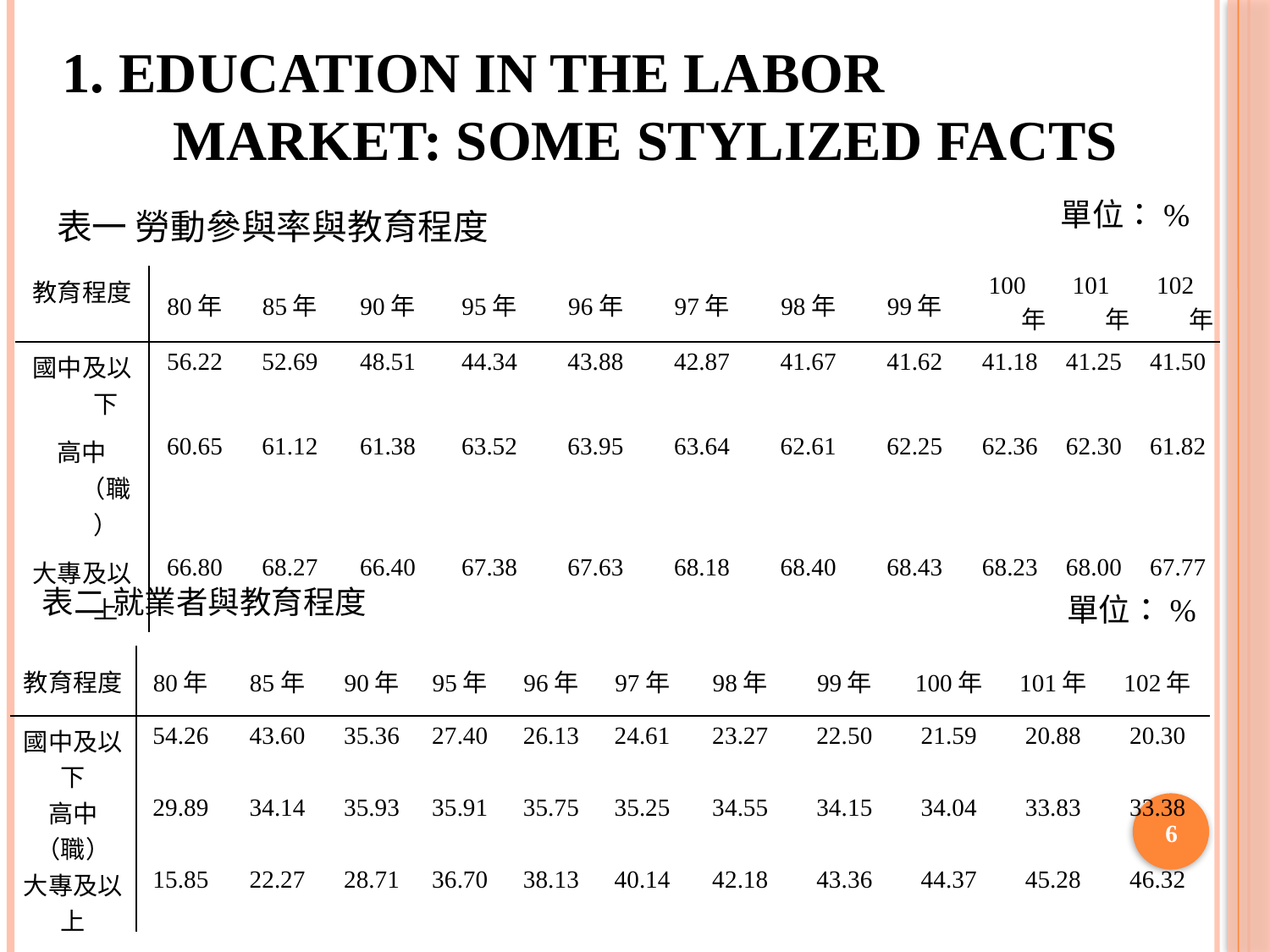

# 1. EDUCATION IN THE LABOR MARKET: SOME STYLIZED FACTS
單位：%
表一 勞動參與率與教育程度
| 教育程度 | 80年 | 85年 | 90年 | 95年 | 96年 | 97年 | 98年 | 99年 | 100年 | 101年 | 102年 |
| --- | --- | --- | --- | --- | --- | --- | --- | --- | --- | --- | --- |
| 國中及以下 | 56.22 | 52.69 | 48.51 | 44.34 | 43.88 | 42.87 | 41.67 | 41.62 | 41.18 | 41.25 | 41.50 |
| 高中（職） | 60.65 | 61.12 | 61.38 | 63.52 | 63.95 | 63.64 | 62.61 | 62.25 | 62.36 | 62.30 | 61.82 |
| 大專及以上 | 66.80 | 68.27 | 66.40 | 67.38 | 67.63 | 68.18 | 68.40 | 68.43 | 68.23 | 68.00 | 67.77 |
表二 就業者與教育程度
單位：%
| 教育程度 | 80年 | 85年 | 90年 | 95年 | 96年 | 97年 | 98年 | 99年 | 100年 | 101年 | 102年 |
| --- | --- | --- | --- | --- | --- | --- | --- | --- | --- | --- | --- |
| 國中及以下 | 54.26 | 43.60 | 35.36 | 27.40 | 26.13 | 24.61 | 23.27 | 22.50 | 21.59 | 20.88 | 20.30 |
| 高中（職） | 29.89 | 34.14 | 35.93 | 35.91 | 35.75 | 35.25 | 34.55 | 34.15 | 34.04 | 33.83 | 33.38 |
| 大專及以上 | 15.85 | 22.27 | 28.71 | 36.70 | 38.13 | 40.14 | 42.18 | 43.36 | 44.37 | 45.28 | 46.32 |
6